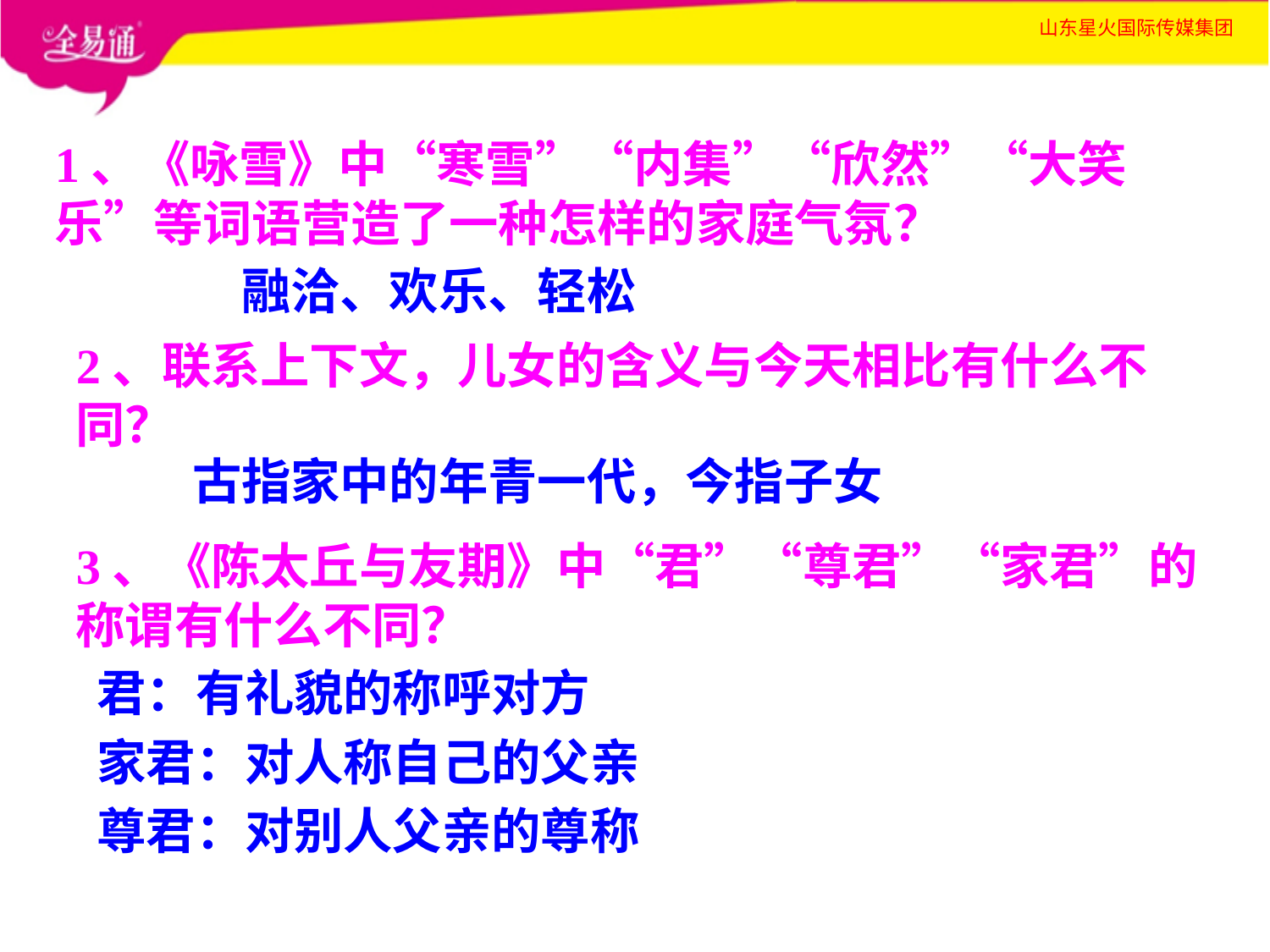

1、《咏雪》中“寒雪”“内集”“欣然”“大笑乐”等词语营造了一种怎样的家庭气氛？
         融洽、欢乐、轻松
2、联系上下文，儿女的含义与今天相比有什么不同？
古指家中的年青一代，今指子女
3、《陈太丘与友期》中“君”“尊君”“家君”的称谓有什么不同？
君：有礼貌的称呼对方
家君：对人称自己的父亲
尊君：对别人父亲的尊称